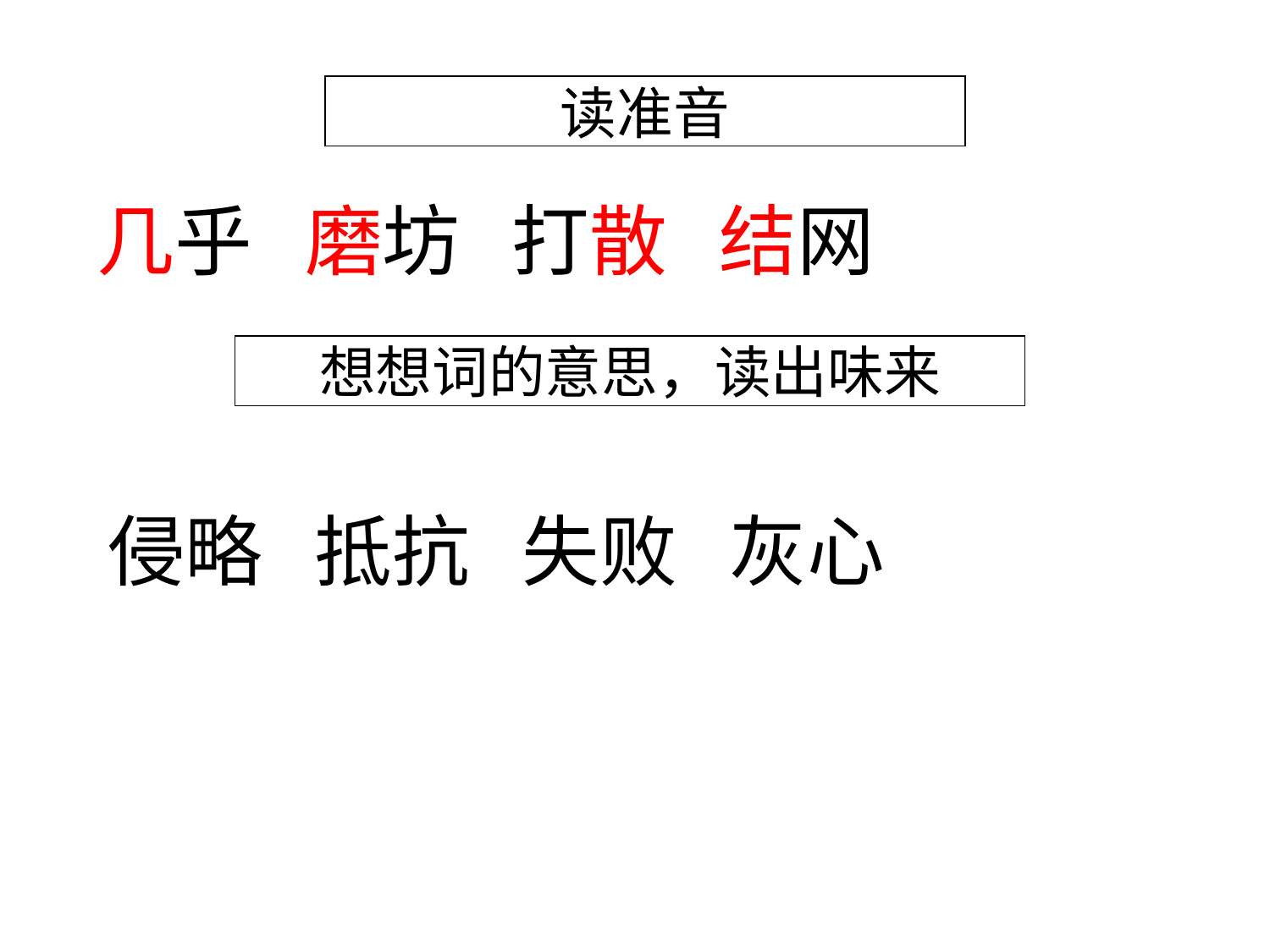

读准音
几乎   磨坊   打散   结网
想想词的意思，读出味来
侵略   抵抗   失败   灰心